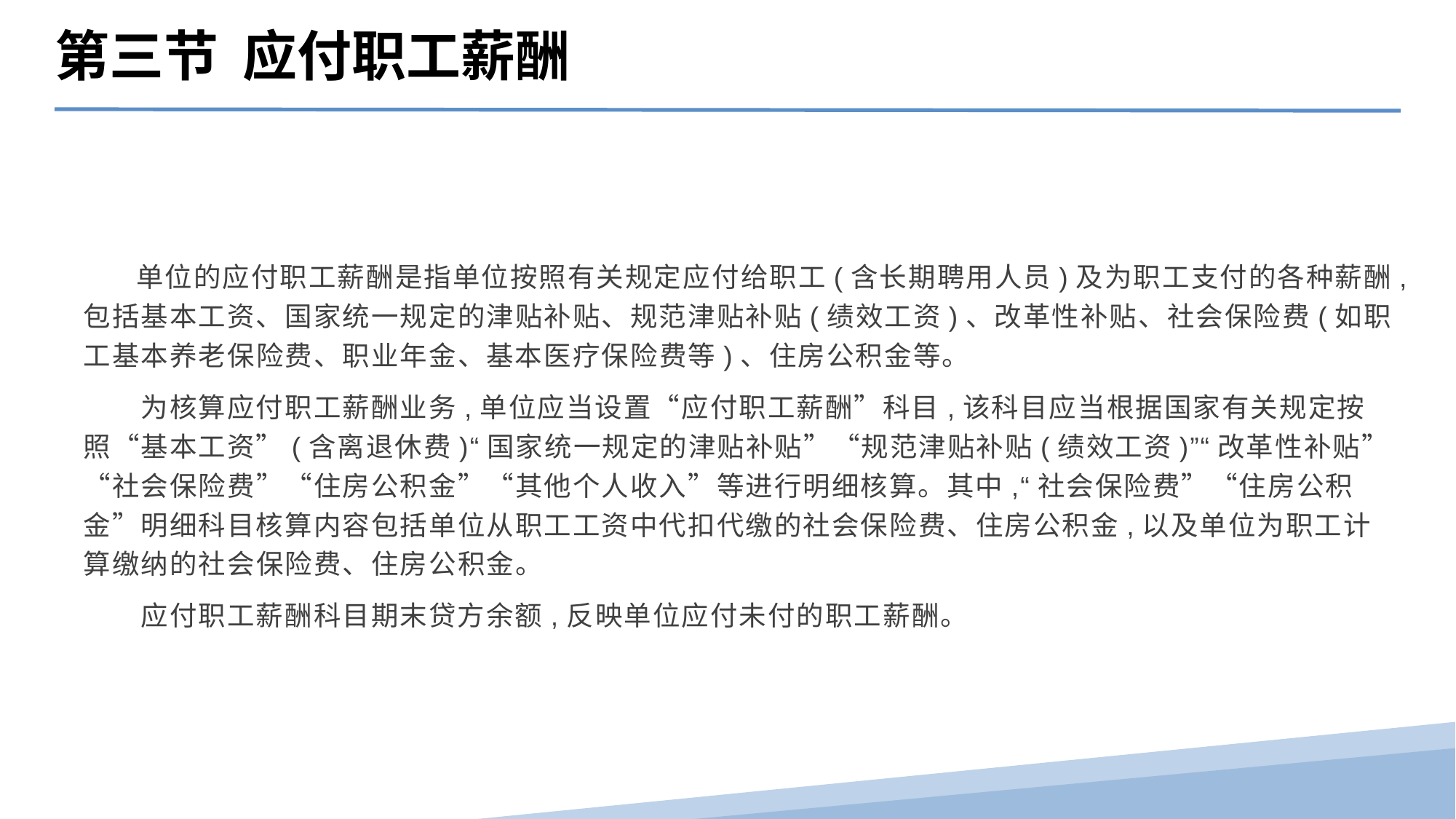

第三节  应付职工薪酬
      单位的应付职工薪酬是指单位按照有关规定应付给职工(含长期聘用人员)及为职工支付的各种薪酬,包括基本工资、国家统一规定的津贴补贴、规范津贴补贴(绩效工资)、改革性补贴、社会保险费(如职工基本养老保险费、职业年金、基本医疗保险费等)、住房公积金等。
　　为核算应付职工薪酬业务,单位应当设置“应付职工薪酬”科目,该科目应当根据国家有关规定按照“基本工资”(含离退休费)“国家统一规定的津贴补贴”“规范津贴补贴(绩效工资)”“改革性补贴”“社会保险费”“住房公积金”“其他个人收入”等进行明细核算。其中,“社会保险费”“住房公积金”明细科目核算内容包括单位从职工工资中代扣代缴的社会保险费、住房公积金,以及单位为职工计算缴纳的社会保险费、住房公积金。
　　应付职工薪酬科目期末贷方余额,反映单位应付未付的职工薪酬。